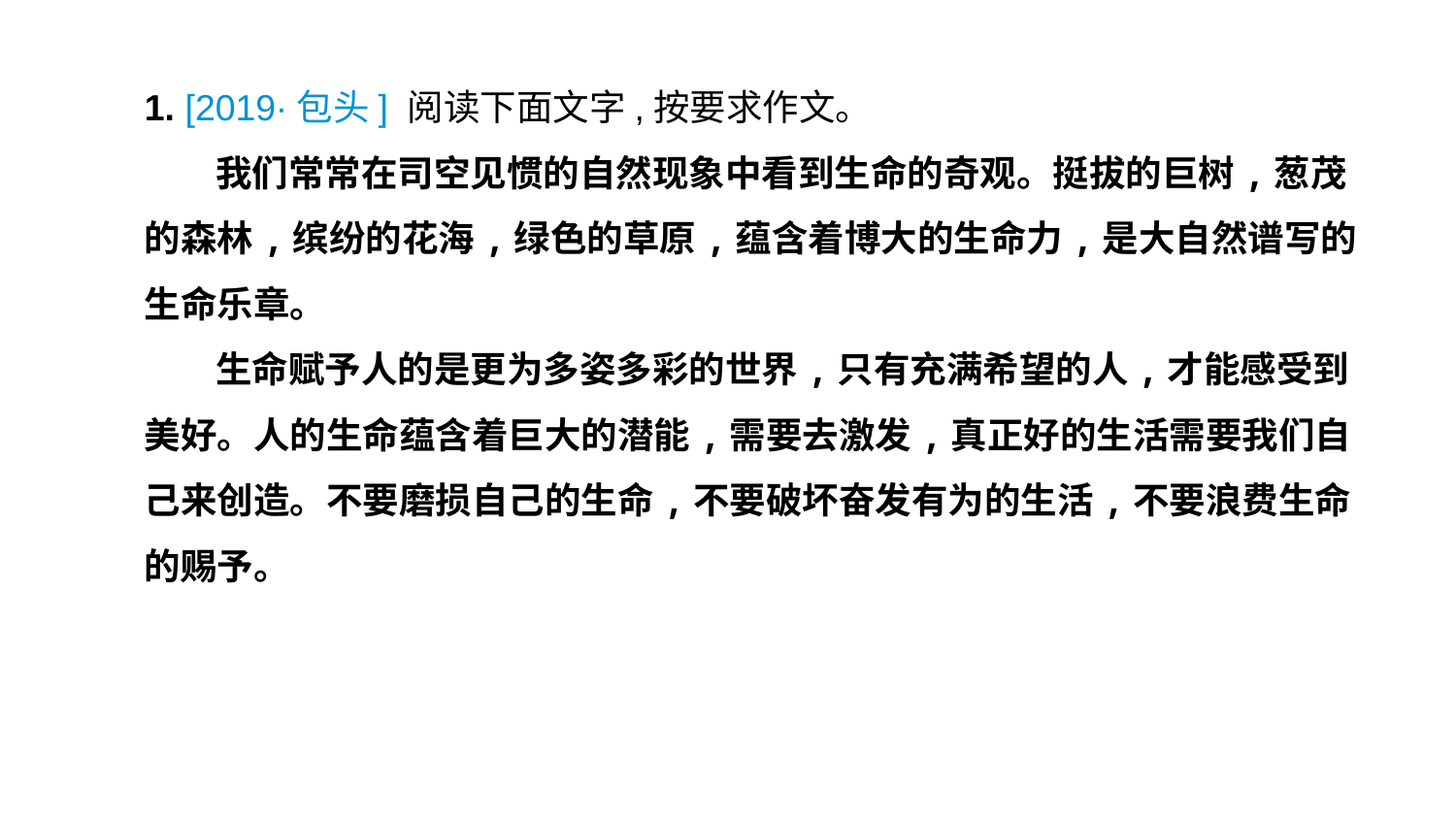

1. [2019·包头] 阅读下面文字,按要求作文。
我们常常在司空见惯的自然现象中看到生命的奇观。挺拔的巨树,葱茂的森林,缤纷的花海,绿色的草原,蕴含着博大的生命力,是大自然谱写的生命乐章。
生命赋予人的是更为多姿多彩的世界,只有充满希望的人,才能感受到美好。人的生命蕴含着巨大的潜能,需要去激发,真正好的生活需要我们自己来创造。不要磨损自己的生命,不要破坏奋发有为的生活,不要浪费生命的赐予。